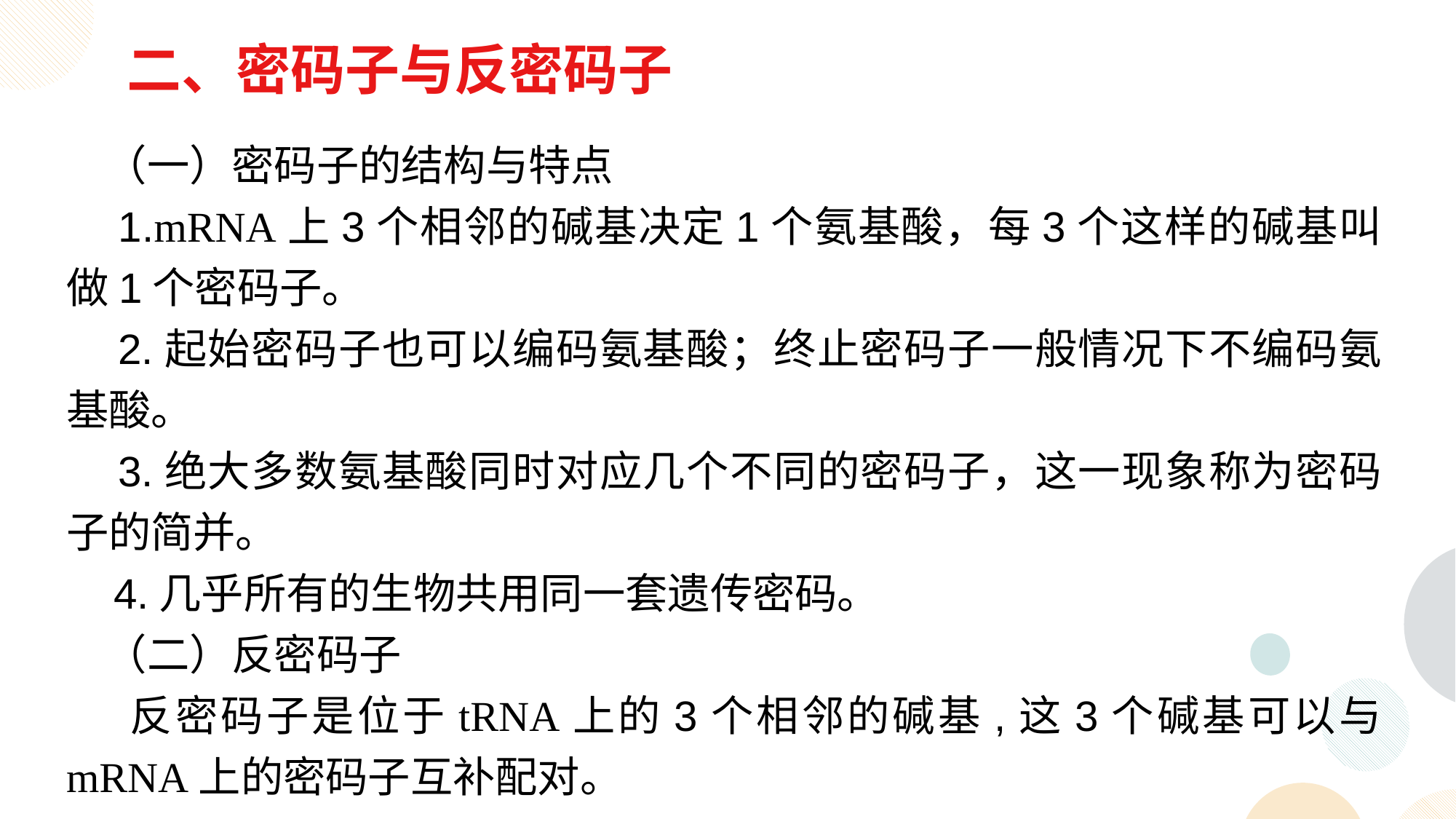

二、密码子与反密码子
   （一）密码子的结构与特点
    1.mRNA上3个相邻的碱基决定1个氨基酸，每3个这样的碱基叫做1个密码子。
    2.起始密码子也可以编码氨基酸；终止密码子一般情况下不编码氨基酸。
    3.绝大多数氨基酸同时对应几个不同的密码子，这一现象称为密码子的简并。
    4.几乎所有的生物共用同一套遗传密码。
   （二）反密码子
    反密码子是位于tRNA上的3个相邻的碱基,这3个碱基可以与 mRNA上的密码子互补配对。